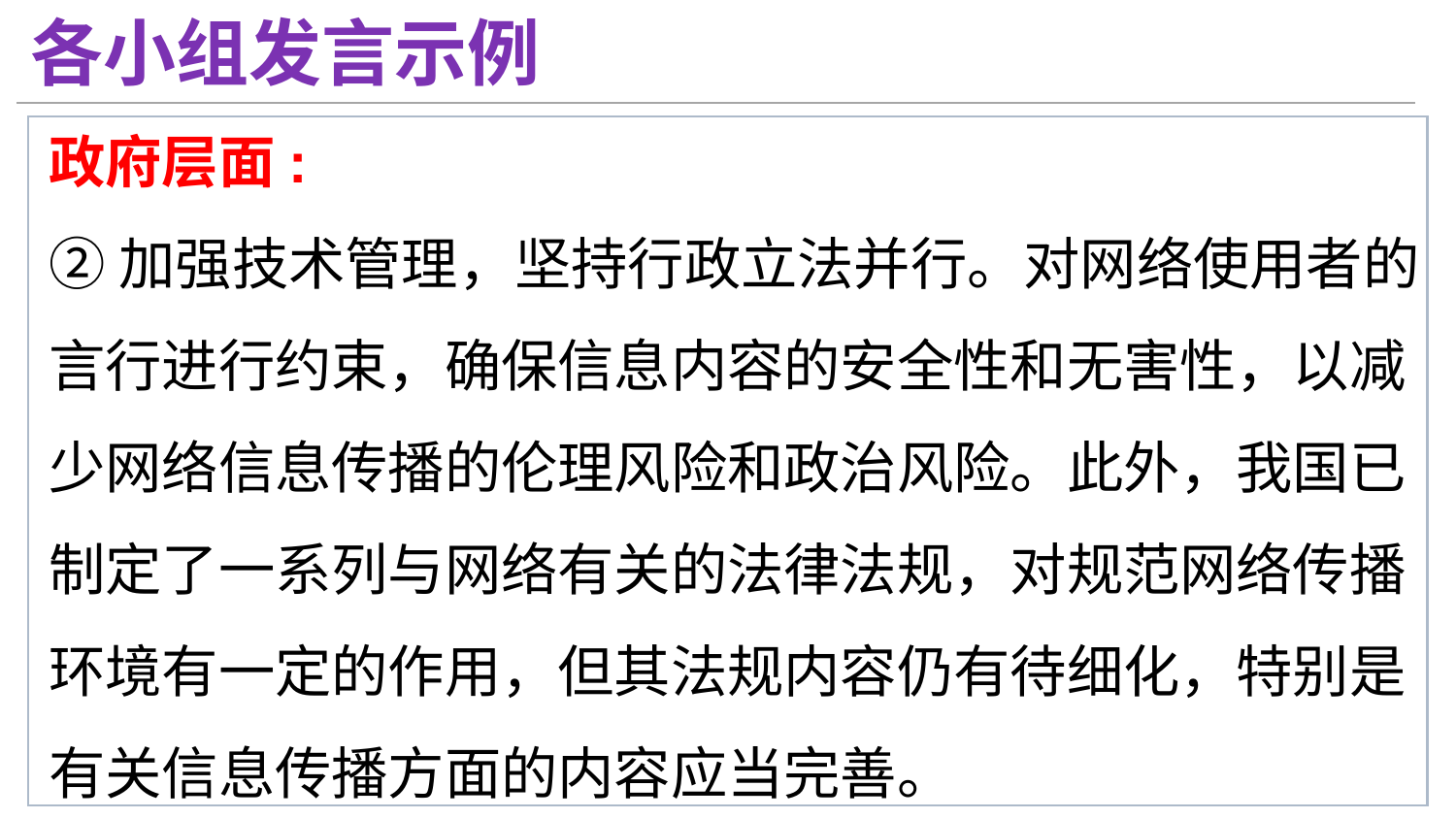

各小组发言示例
政府层面:
②加强技术管理，坚持行政立法并行。对网络使用者的言行进行约束，确保信息内容的安全性和无害性，以减少网络信息传播的伦理风险和政治风险。此外，我国已制定了一系列与网络有关的法律法规，对规范网络传播环境有一定的作用，但其法规内容仍有待细化，特别是有关信息传播方面的内容应当完善。